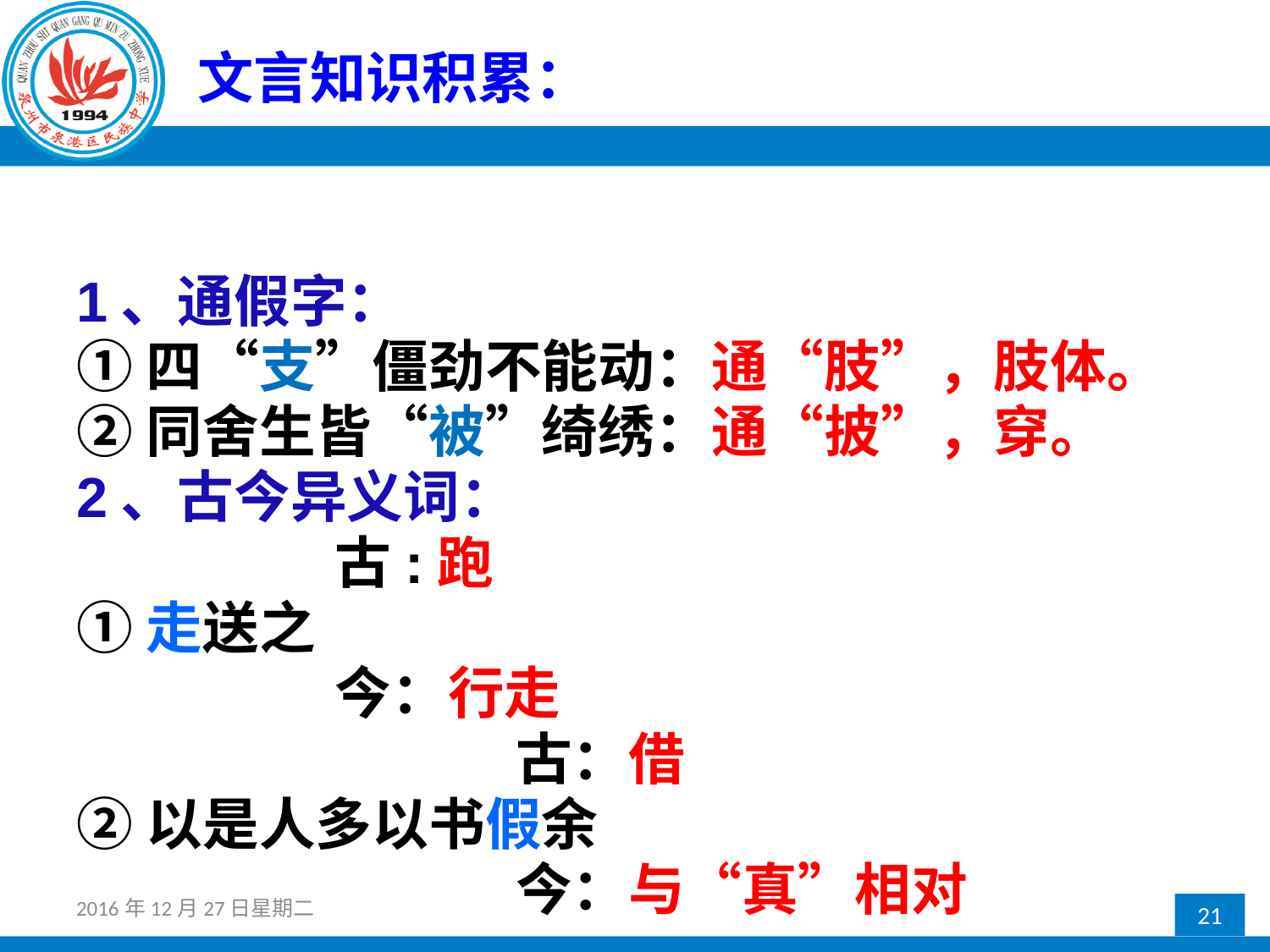

# 文言知识积累：

1、通假字：
①四“支”僵劲不能动：通“肢”，肢体。
②同舍生皆“被”绮绣：通“披”，穿。
2、古今异义词：
                   古:跑
①走送之
                   今：行走
                                 古：借
②以是人多以书假余
                                 今：与“真”相对

2016年12月27日星期二